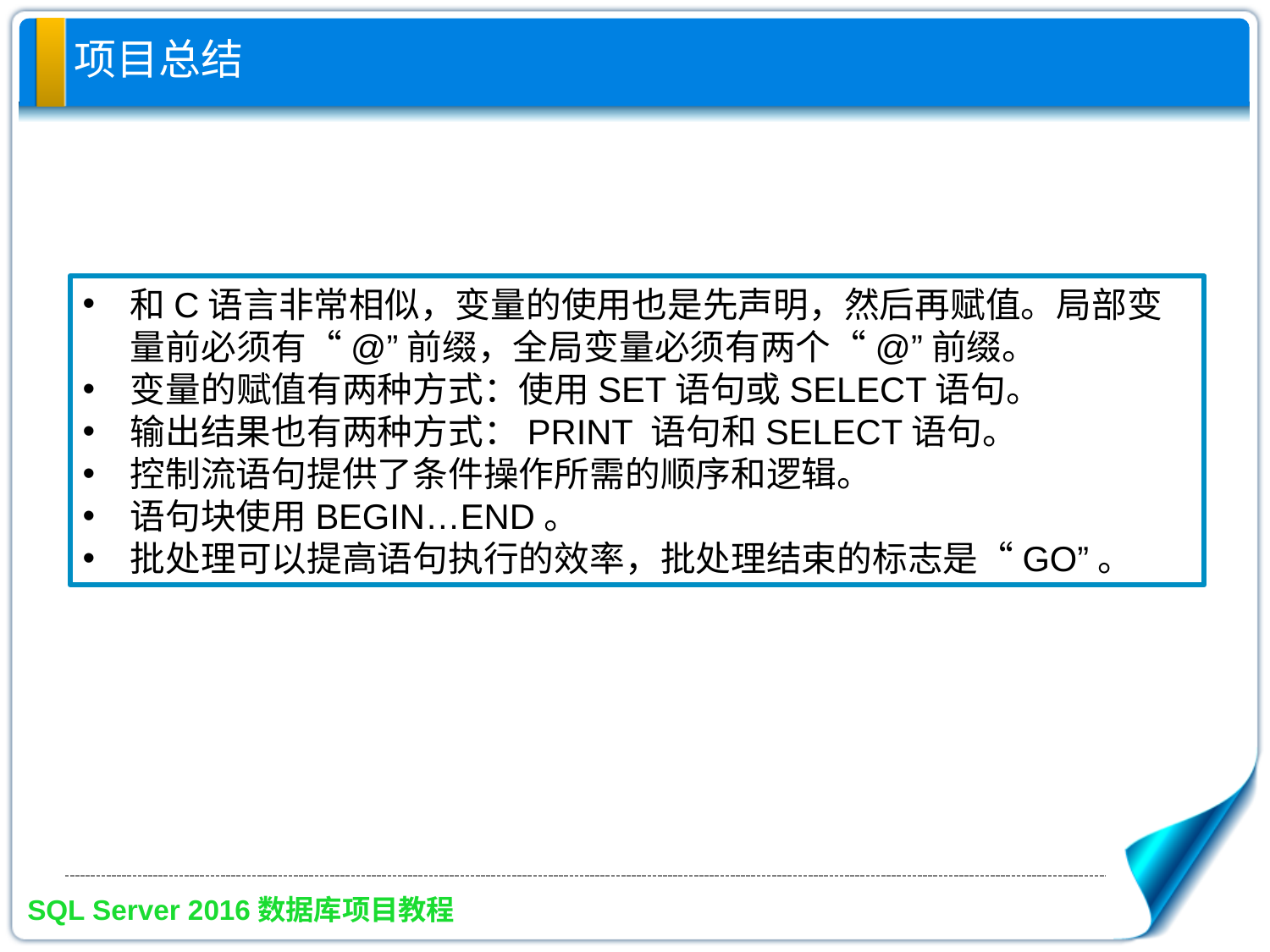

# 项目总结
和C语言非常相似，变量的使用也是先声明，然后再赋值。局部变量前必须有“@”前缀，全局变量必须有两个“@”前缀。
变量的赋值有两种方式：使用SET语句或SELECT语句。
输出结果也有两种方式：PRINT 语句和SELECT语句。
控制流语句提供了条件操作所需的顺序和逻辑。
语句块使用BEGIN…END。
批处理可以提高语句执行的效率，批处理结束的标志是“GO”。